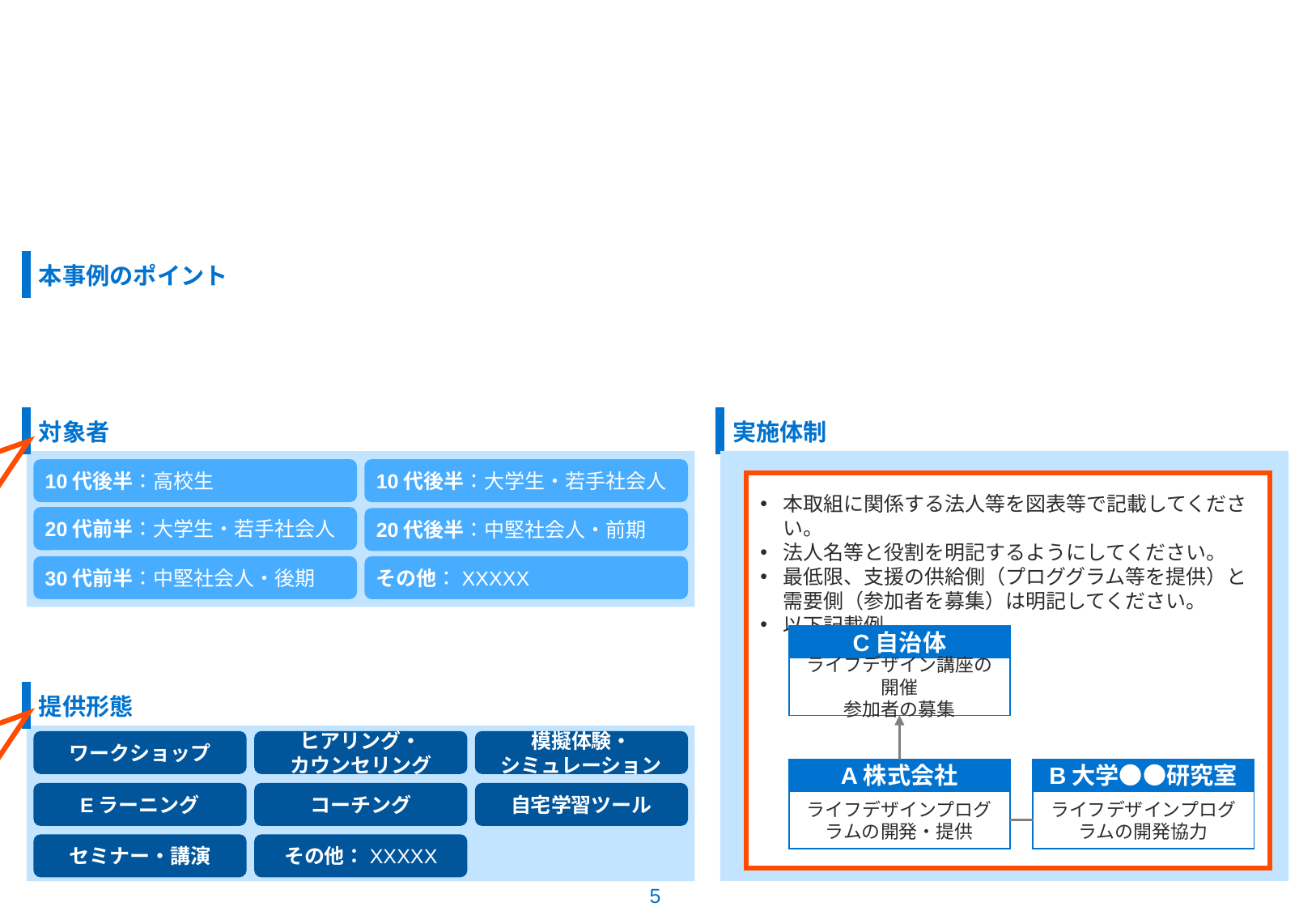

#

該当するものを選択してください。
それ以外のオブジェジェクトは削除してください。
その他を選択した場合には、XXXXXの箇所を削除の上、詳細を記載してください。
10代後半：高校生
10代後半：大学生・若手社会人
20代前半：大学生・若手社会人
20代後半：中堅社会人・前期
30代前半：中堅社会人・後期
その他：XXXXX

本取組に関係する法人等を図表等で記載してください。
法人名等と役割を明記するようにしてください。
最低限、支援の供給側（プロググラム等を提供）と
需要側（参加者を募集）は明記してください。
以下記載例

C自治体
ライフデザイン講座の開催
参加者の募集
該当するものを選択してください。
それ以外のオブジェジェクトは削除してください。
その他を選択した場合には、XXXXXの箇所を削除の上、詳細を記載してください。
ワークショップ
ヒアリング・
カウンセリング
模擬体験・
シミュレーション
Eラーニング
コーチング
自宅学習ツール
セミナー・講演
その他：XXXXX
B大学●●研究室
ライフデザインプログラムの開発協力
A株式会社
ライフデザインプログラムの開発・提供